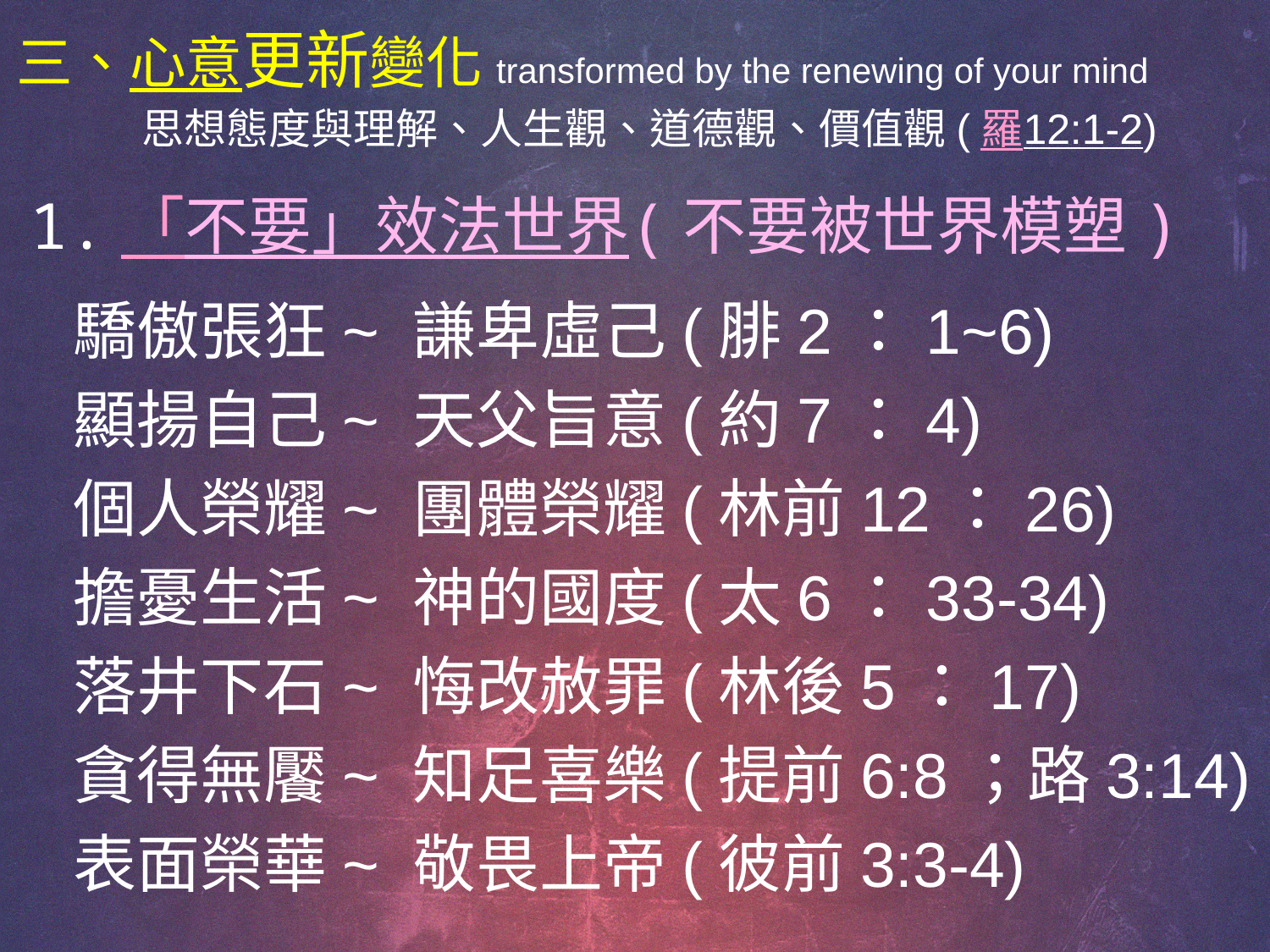

# 三、心意更新變化transformed by the renewing of your mind 思想態度與理解、人生觀、道德觀、價值觀(羅12:1-2)
1.「不要」效法世界(不要被世界模塑)
  驕傲張狂~ 謙卑虛己(腓2：1~6)
  顯揚自己~ 天父旨意(約7：4)
  個人榮耀~ 團體榮耀(林前12：26)
  擔憂生活~ 神的國度(太6：33-34)
  落井下石~ 悔改赦罪(林後5：17)
  貪得無饜~ 知足喜樂(提前6:8；路3:14)
  表面榮華~ 敬畏上帝(彼前3:3-4)